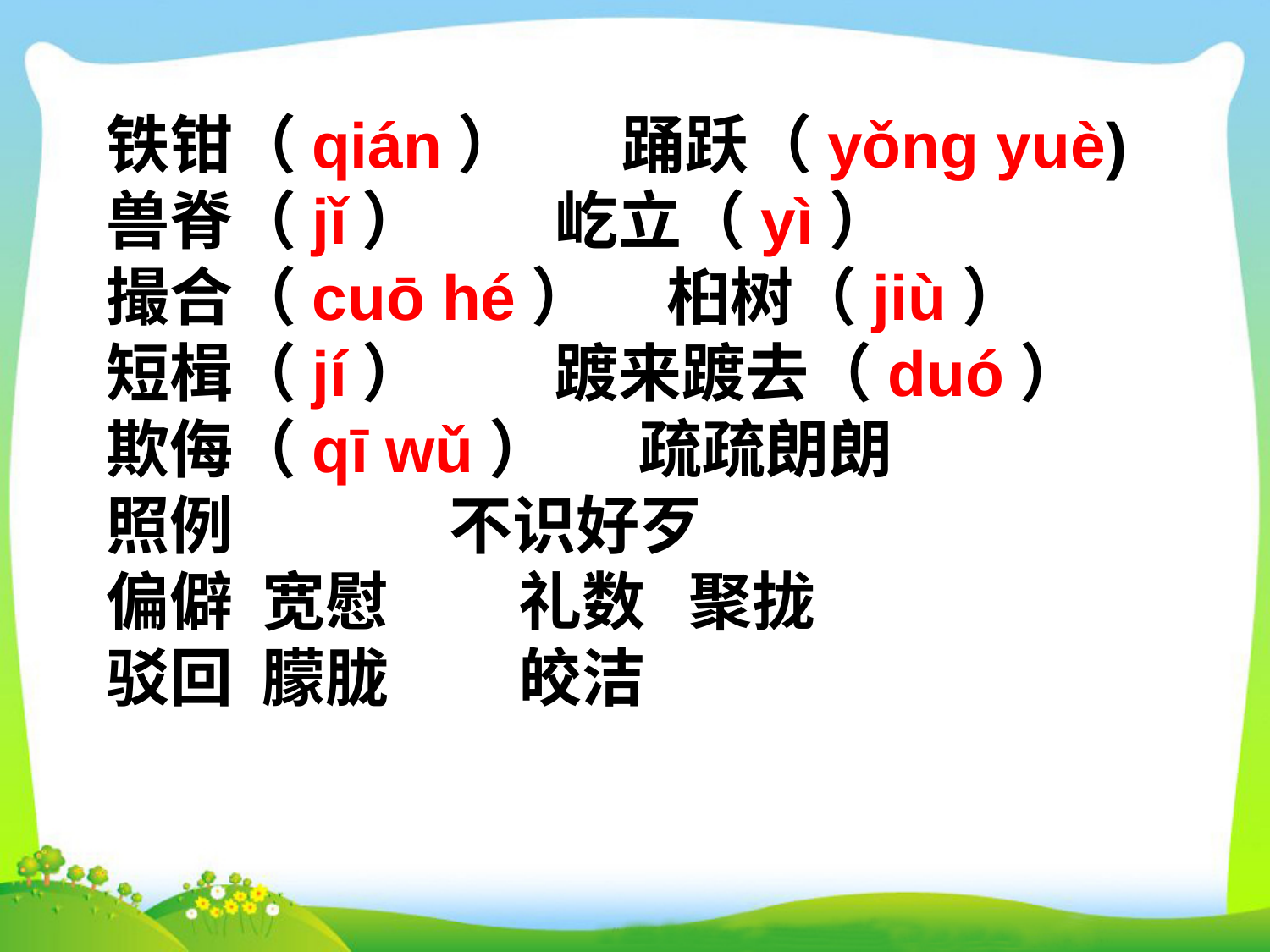

铁钳（qián）       踊跃（yǒng yuè)
 兽脊（jǐ）         屹立（yì）
 撮合（cuō hé）     桕树（jiù）
 短楫（jí）         踱来踱去（duó）
 欺侮（qī wǔ）      疏疏朗朗
 照例               不识好歹
 偏僻  宽慰         礼数   聚拢
 驳回  朦胧         皎洁